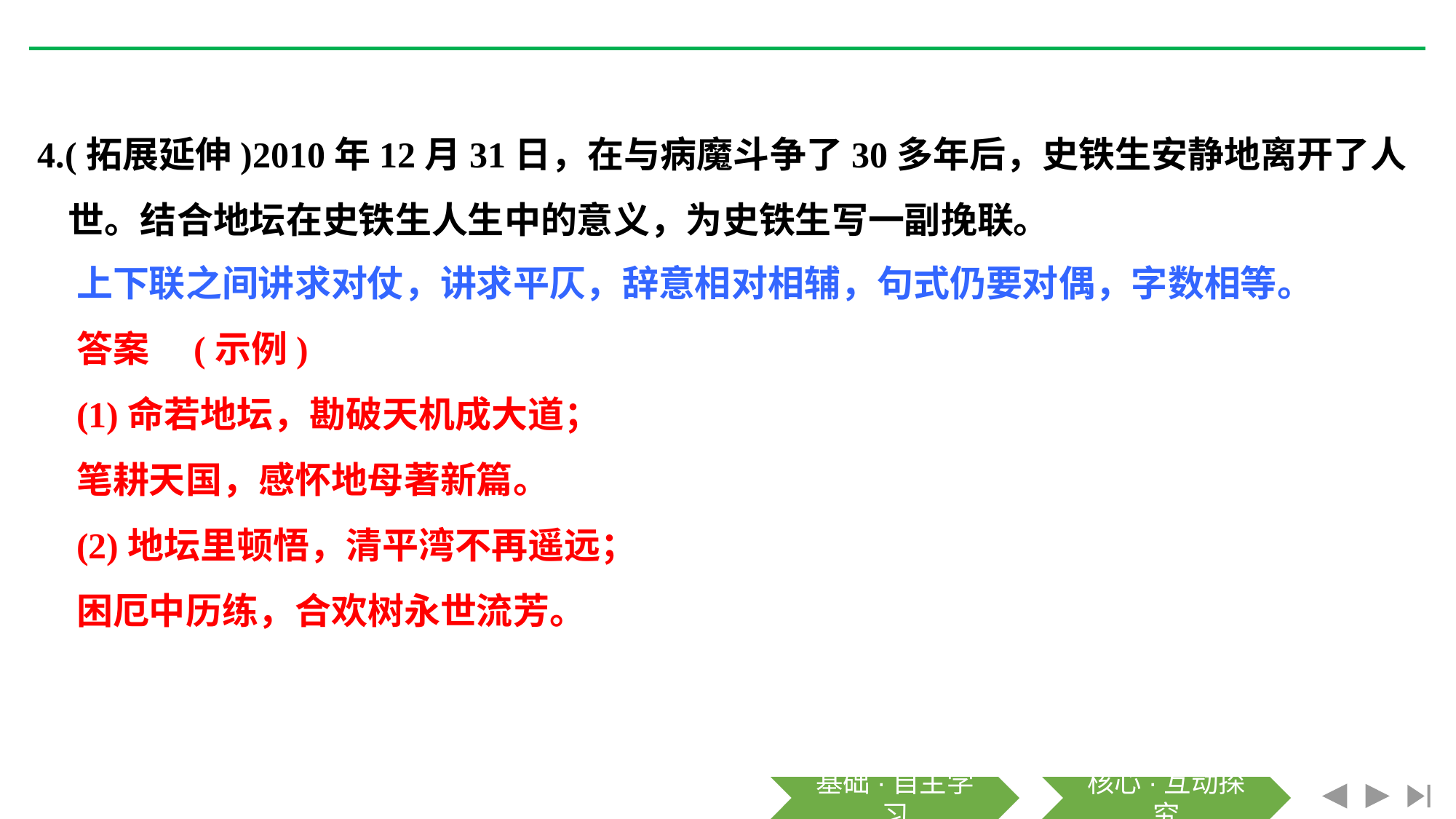

4.(拓展延伸)2010年12月31日，在与病魔斗争了30多年后，史铁生安静地离开了人世。结合地坛在史铁生人生中的意义，为史铁生写一副挽联。
上下联之间讲求对仗，讲求平仄，辞意相对相辅，句式仍要对偶，字数相等。
答案　(示例)
(1)命若地坛，勘破天机成大道；
笔耕天国，感怀地母著新篇。
(2)地坛里顿悟，清平湾不再遥远；
困厄中历练，合欢树永世流芳。